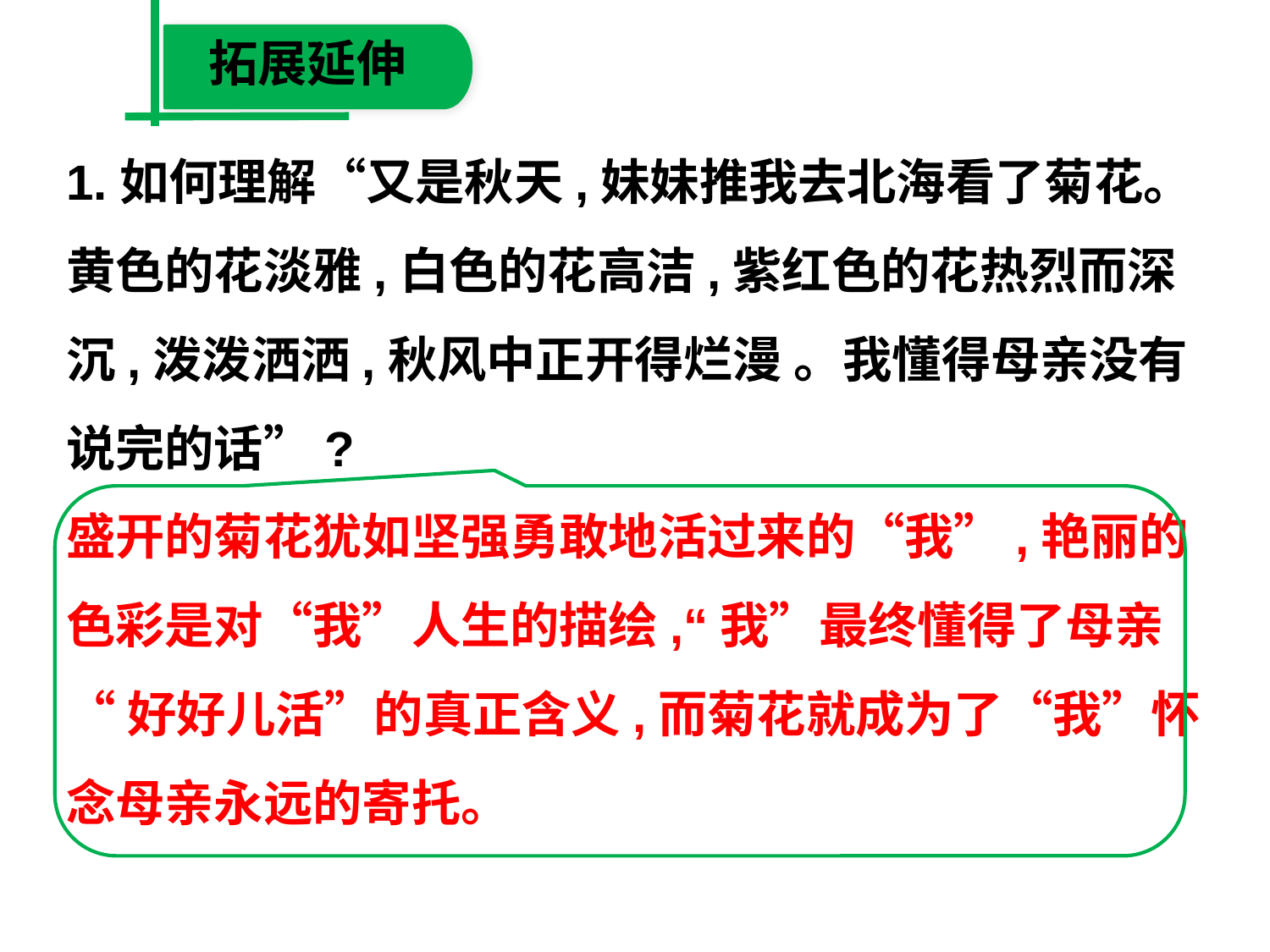

拓展延伸
1.如何理解“又是秋天,妹妹推我去北海看了菊花。
黄色的花淡雅,白色的花高洁,紫红色的花热烈而深
沉,泼泼洒洒,秋风中正开得烂漫 。我懂得母亲没有
说完的话”?
盛开的菊花犹如坚强勇敢地活过来的“我”,艳丽的
色彩是对“我”人生的描绘,“我”最终懂得了母亲
“好好儿活”的真正含义,而菊花就成为了“我”怀
念母亲永远的寄托。